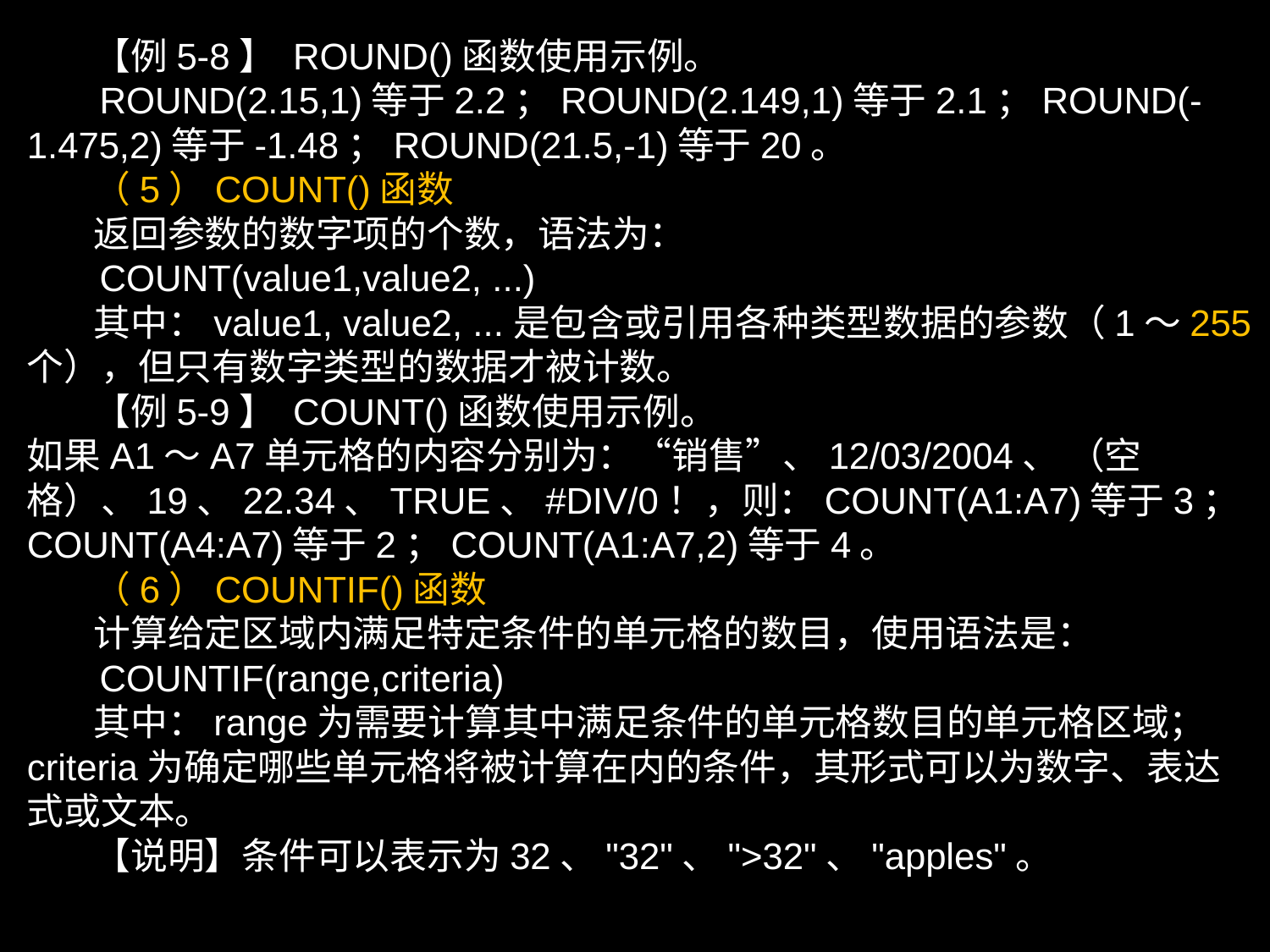

【例5-8】 ROUND()函数使用示例。
       ROUND(2.15,1)等于2.2；ROUND(2.149,1)等于2.1；ROUND(-1.475,2)等于-1.48；ROUND(21.5,-1)等于20。
       （5）COUNT()函数
       返回参数的数字项的个数，语法为：
       COUNT(value1,value2, ...)
       其中：value1, value2, ...是包含或引用各种类型数据的参数（1～255个），但只有数字类型的数据才被计数。
       【例5-9】 COUNT()函数使用示例。
如果A1～A7单元格的内容分别为：“销售”、12/03/2004、 （空格）、19、22.34、TRUE、#DIV/0！，则：COUNT(A1:A7)等于3；COUNT(A4:A7)等于2；COUNT(A1:A7,2)等于4。
       （6）COUNTIF()函数
       计算给定区域内满足特定条件的单元格的数目，使用语法是：
       COUNTIF(range,criteria)
       其中：range为需要计算其中满足条件的单元格数目的单元格区域；criteria为确定哪些单元格将被计算在内的条件，其形式可以为数字、表达式或文本。
       【说明】条件可以表示为32、"32"、">32"、"apples"。